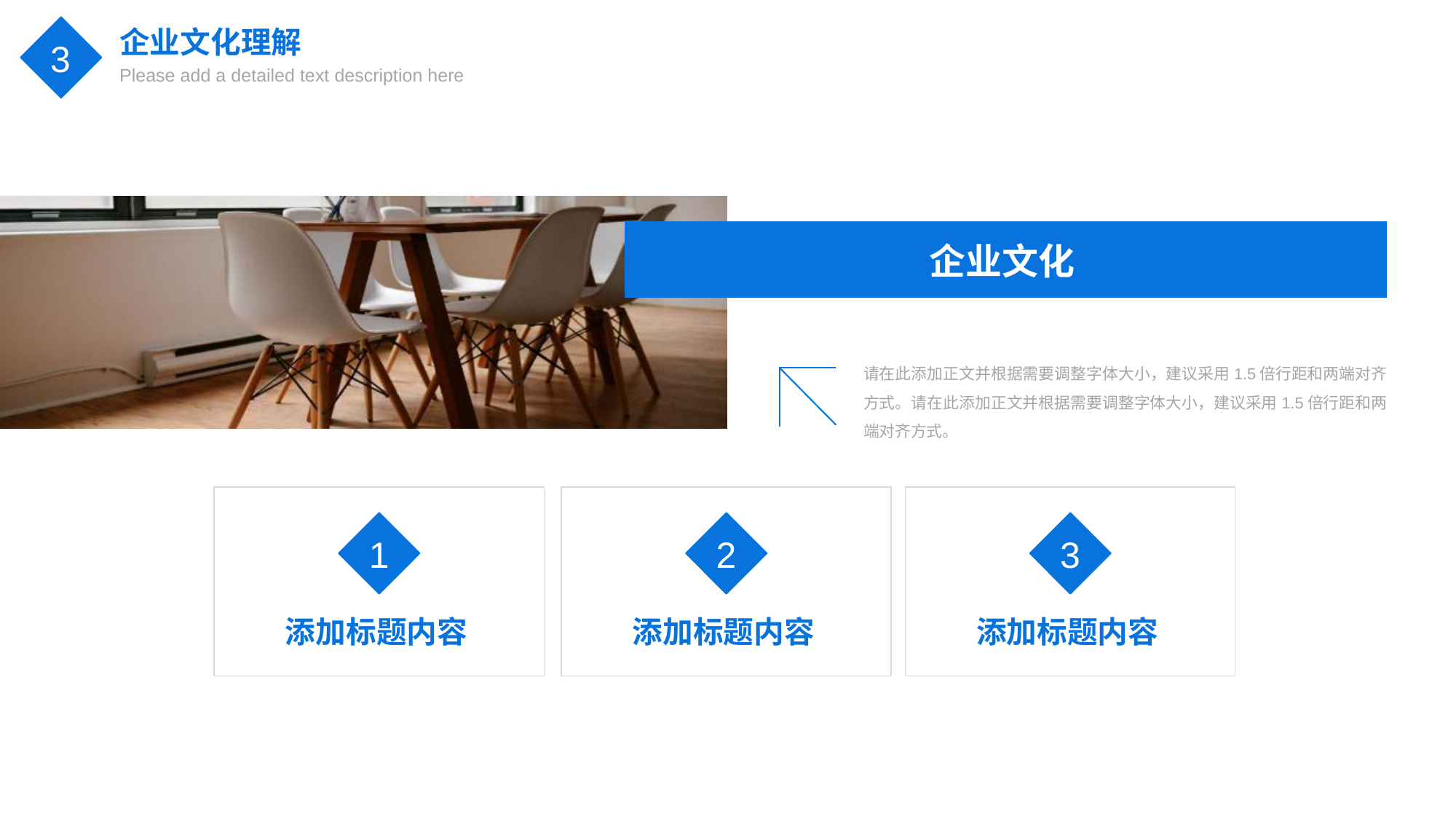

企业文化理解
Please add a detailed text description here

3

企业文化
请在此添加正文并根据需要调整字体大小，建议采用1.5倍行距和两端对齐方式。请在此添加正文并根据需要调整字体大小，建议采用1.5倍行距和两端对齐方式。

1
2
3
添加标题内容
添加标题内容
添加标题内容